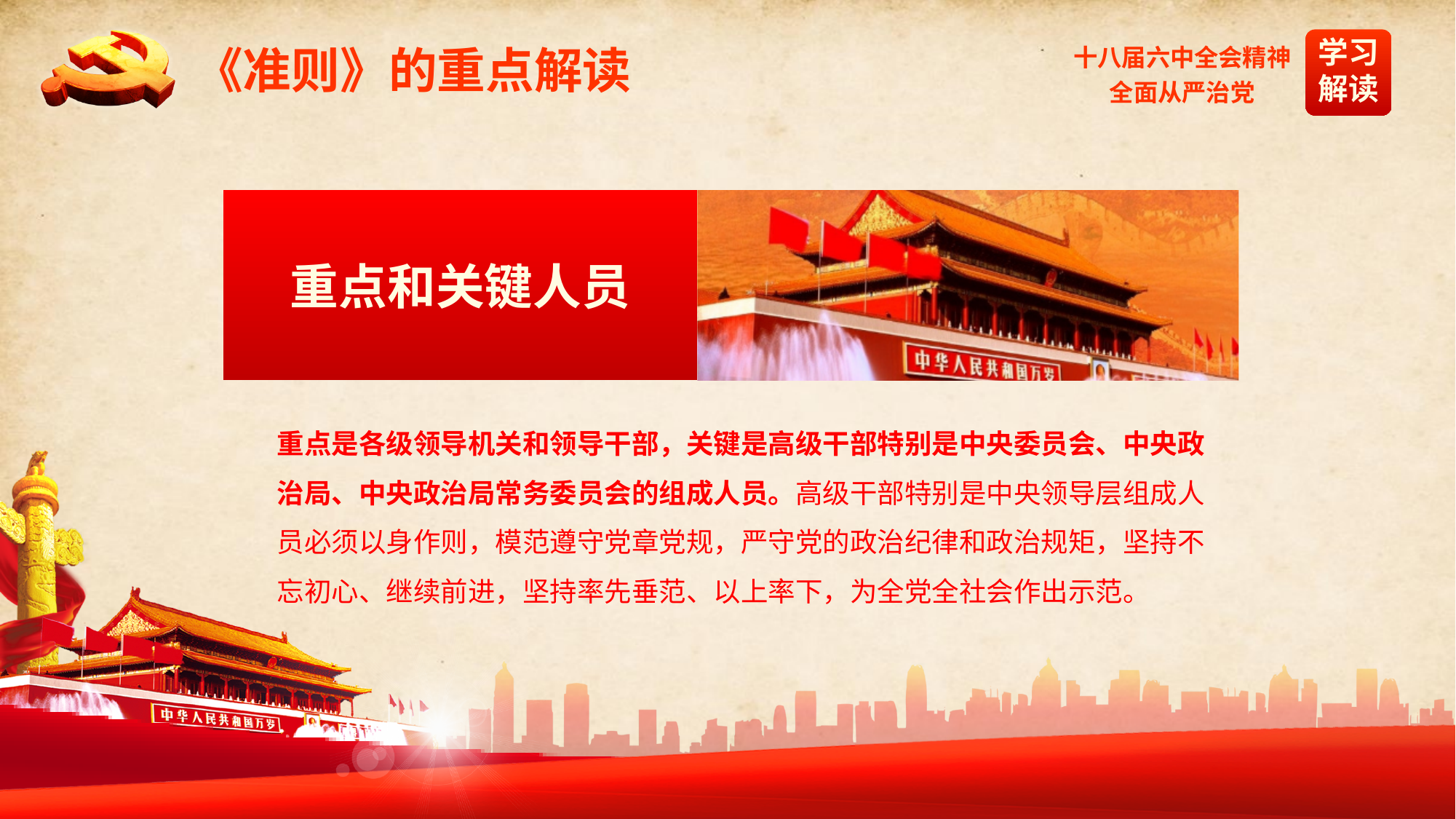

《准则》的重点解读
重点和关键人员

重点是各级领导机关和领导干部，关键是高级干部特别是中央委员会、中央政治局、中央政治局常务委员会的组成人员。高级干部特别是中央领导层组成人员必须以身作则，模范遵守党章党规，严守党的政治纪律和政治规矩，坚持不忘初心、继续前进，坚持率先垂范、以上率下，为全党全社会作出示范。